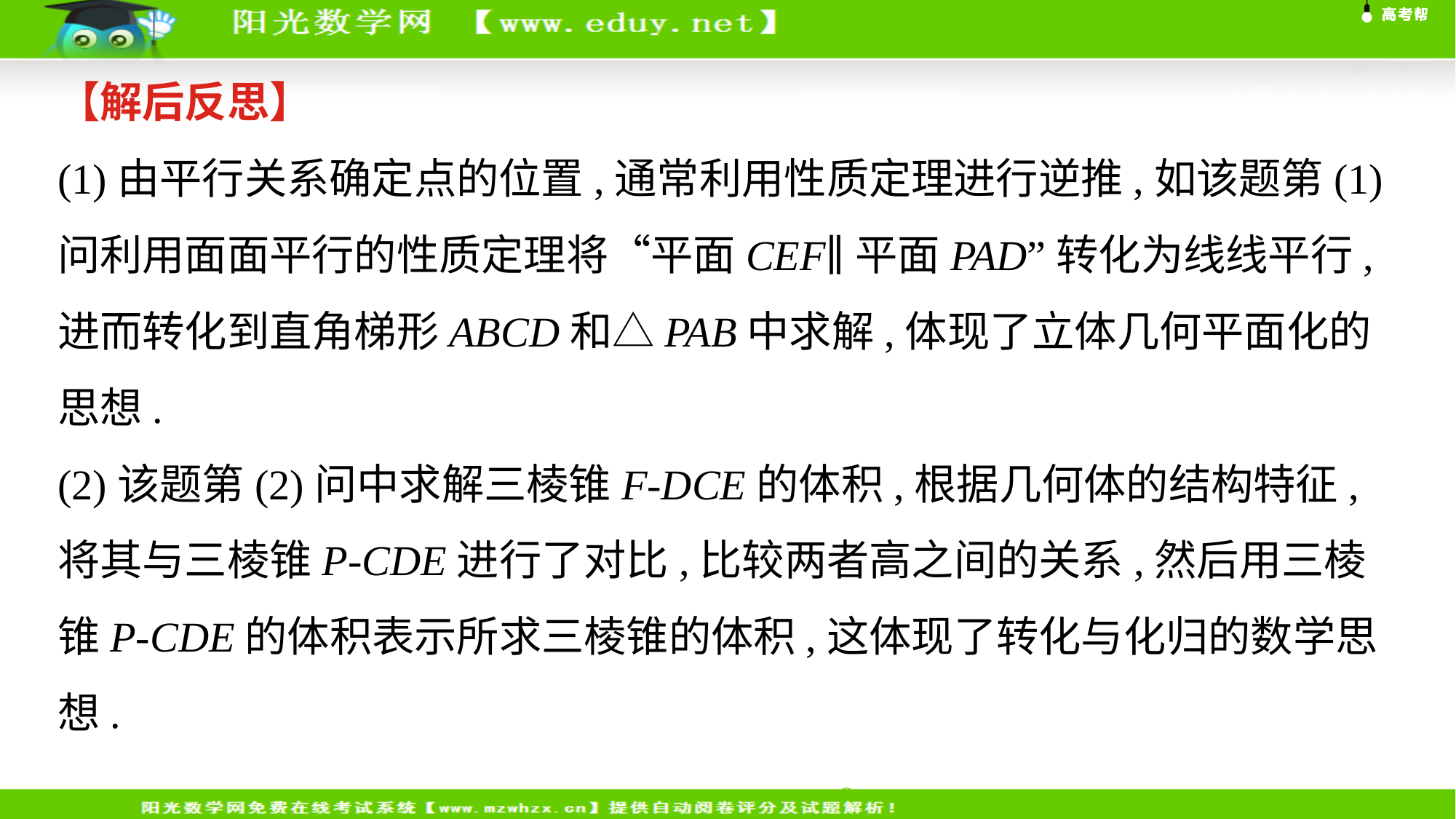

【解后反思】
(1)由平行关系确定点的位置,通常利用性质定理进行逆推,如该题第(1)问利用面面平行的性质定理将“平面CEF∥平面PAD”转化为线线平行,进而转化到直角梯形ABCD和△PAB中求解,体现了立体几何平面化的思想.
(2)该题第(2)问中求解三棱锥F-DCE的体积,根据几何体的结构特征,将其与三棱锥P-CDE进行了对比,比较两者高之间的关系,然后用三棱锥P-CDE的体积表示所求三棱锥的体积,这体现了转化与化归的数学思想.